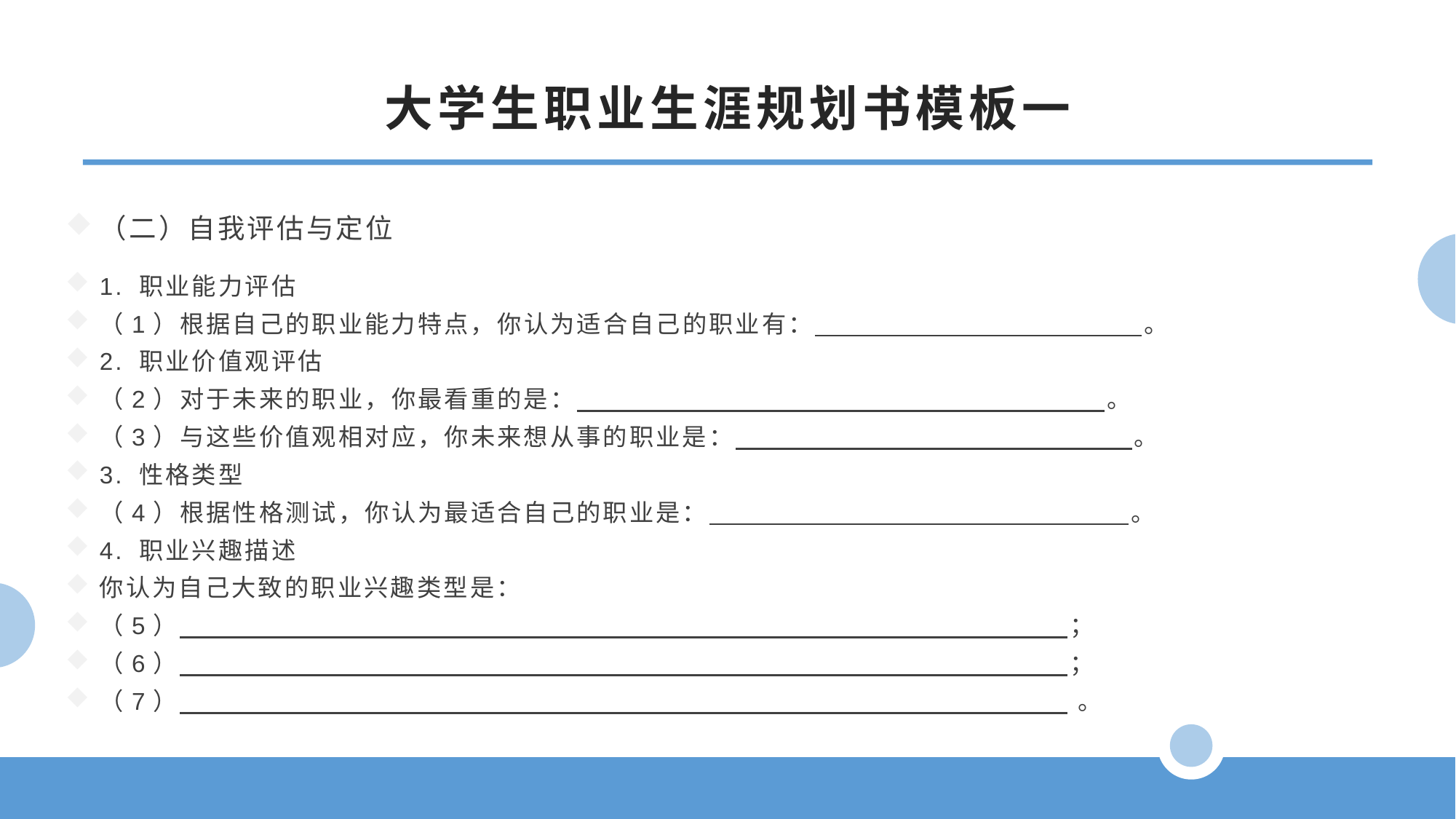

大学生职业生涯规划书模板一

（二）自我评估与定位
1. 职业能力评估
（1）根据自己的职业能力特点，你认为适合自己的职业有：　　　　                     　 　。
2. 职业价值观评估
（2）对于未来的职业，你最看重的是：　　　　                                               　 　。
（3）与这些价值观相对应，你未来想从事的职业是：　　　                              　　 　。
3. 性格类型
（4）根据性格测试，你认为最适合自己的职业是：　　　                                 　　 　。
4. 职业兴趣描述
你认为自己大致的职业兴趣类型是：
（5）　　　                                       　　 　　　　                                 　　 　；
（6）　　　                                       　　 　　　　                                 　　 　；
（7）　　　                                       　　 　　　　                                 　　 　 。